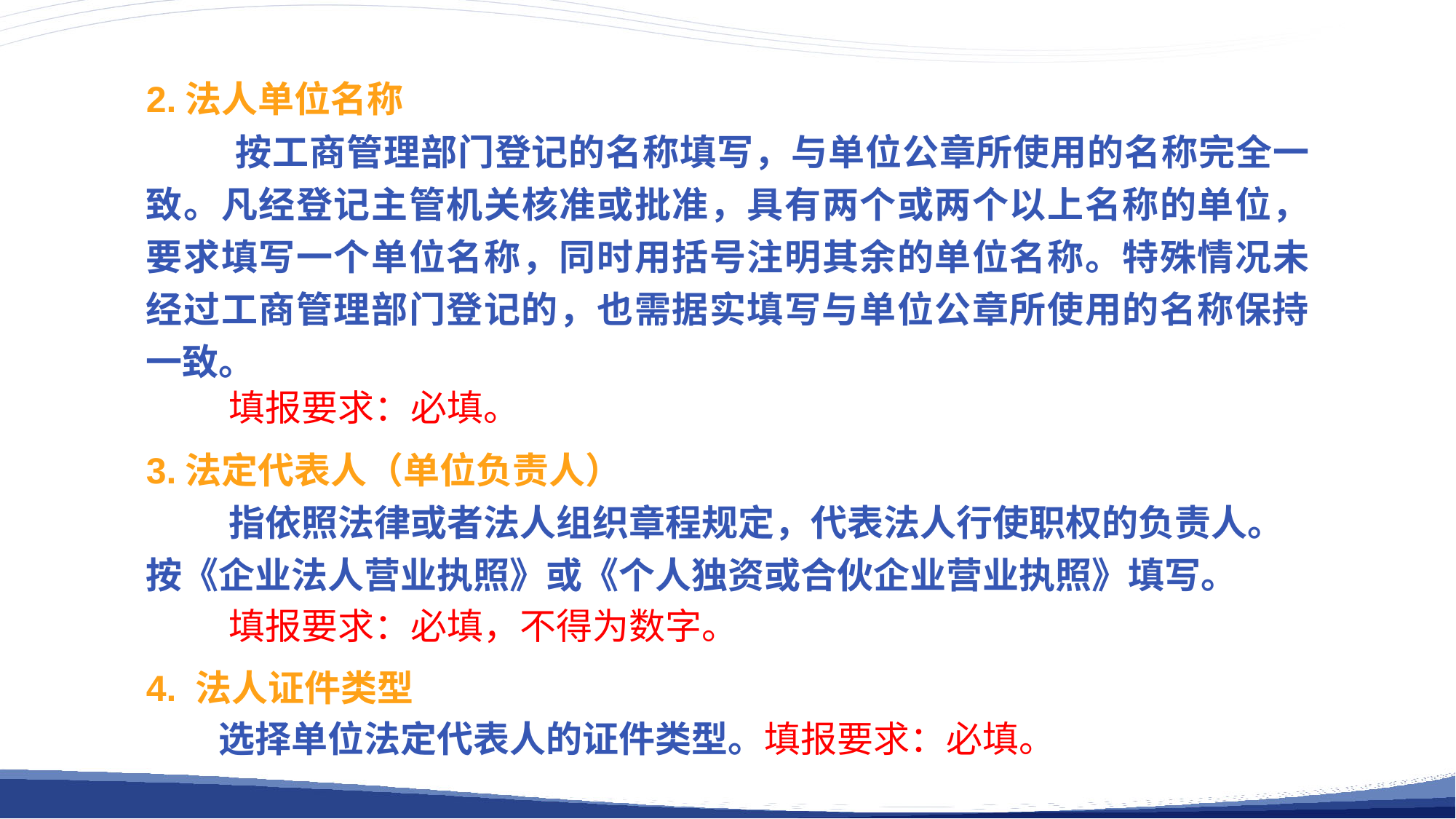

2.法人单位名称
         按工商管理部门登记的名称填写，与单位公章所使用的名称完全一致。凡经登记主管机关核准或批准，具有两个或两个以上名称的单位，要求填写一个单位名称，同时用括号注明其余的单位名称。特殊情况未经过工商管理部门登记的，也需据实填写与单位公章所使用的名称保持一致。
         填报要求：必填。
3.法定代表人（单位负责人）
         指依照法律或者法人组织章程规定，代表法人行使职权的负责人。按《企业法人营业执照》或《个人独资或合伙企业营业执照》填写。
         填报要求：必填，不得为数字。
4. 法人证件类型
	选择单位法定代表人的证件类型。填报要求：必填。